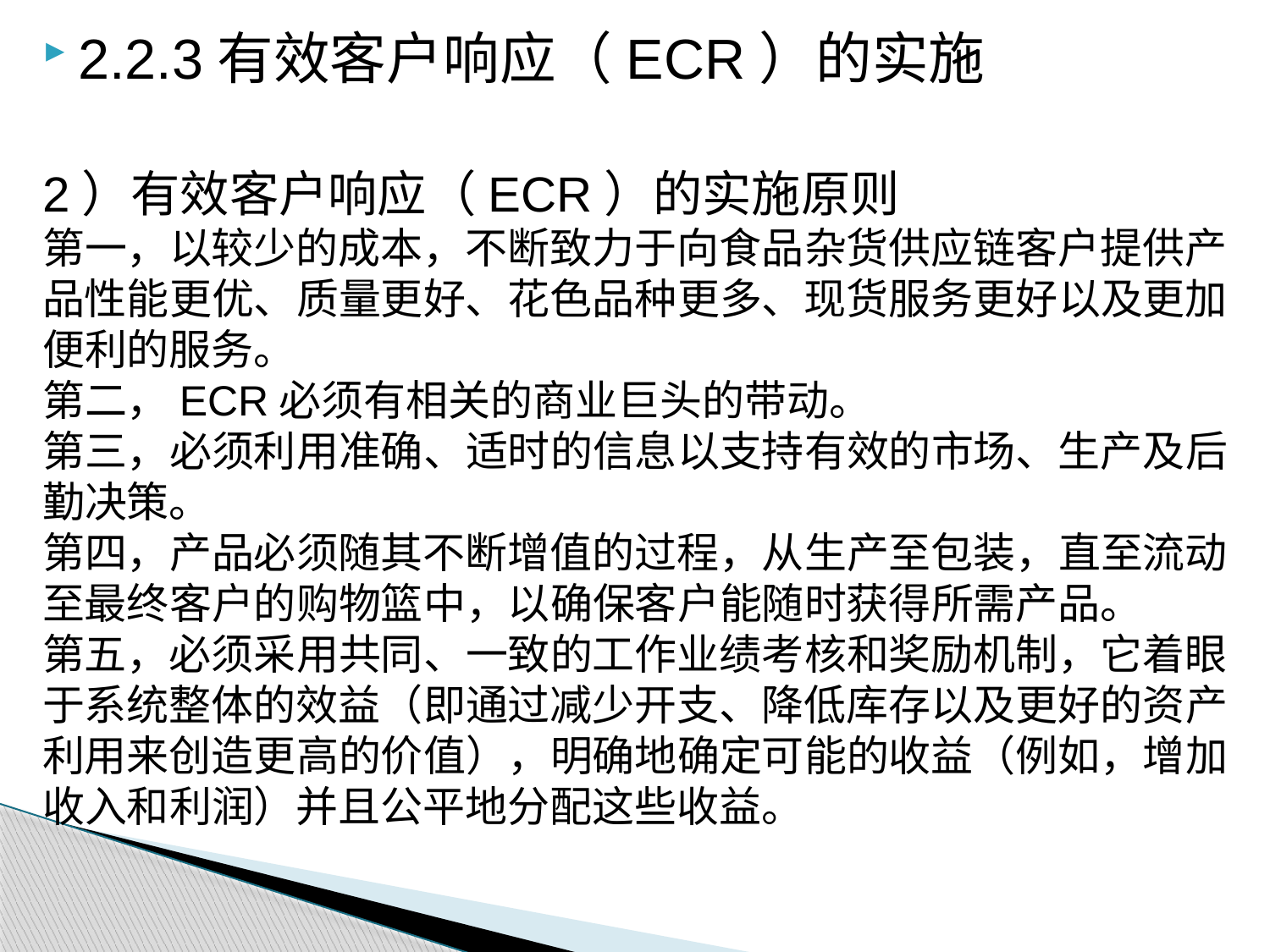

2.2.3有效客户响应（ECR）的实施

2）有效客户响应（ECR）的实施原则
第一，以较少的成本，不断致力于向食品杂货供应链客户提供产品性能更优、质量更好、花色品种更多、现货服务更好以及更加便利的服务。
第二，ECR必须有相关的商业巨头的带动。
第三，必须利用准确、适时的信息以支持有效的市场、生产及后勤决策。
第四，产品必须随其不断增值的过程，从生产至包装，直至流动至最终客户的购物篮中，以确保客户能随时获得所需产品。
第五，必须采用共同、一致的工作业绩考核和奖励机制，它着眼于系统整体的效益（即通过减少开支、降低库存以及更好的资产利用来创造更高的价值），明确地确定可能的收益（例如，增加收入和利润）并且公平地分配这些收益。